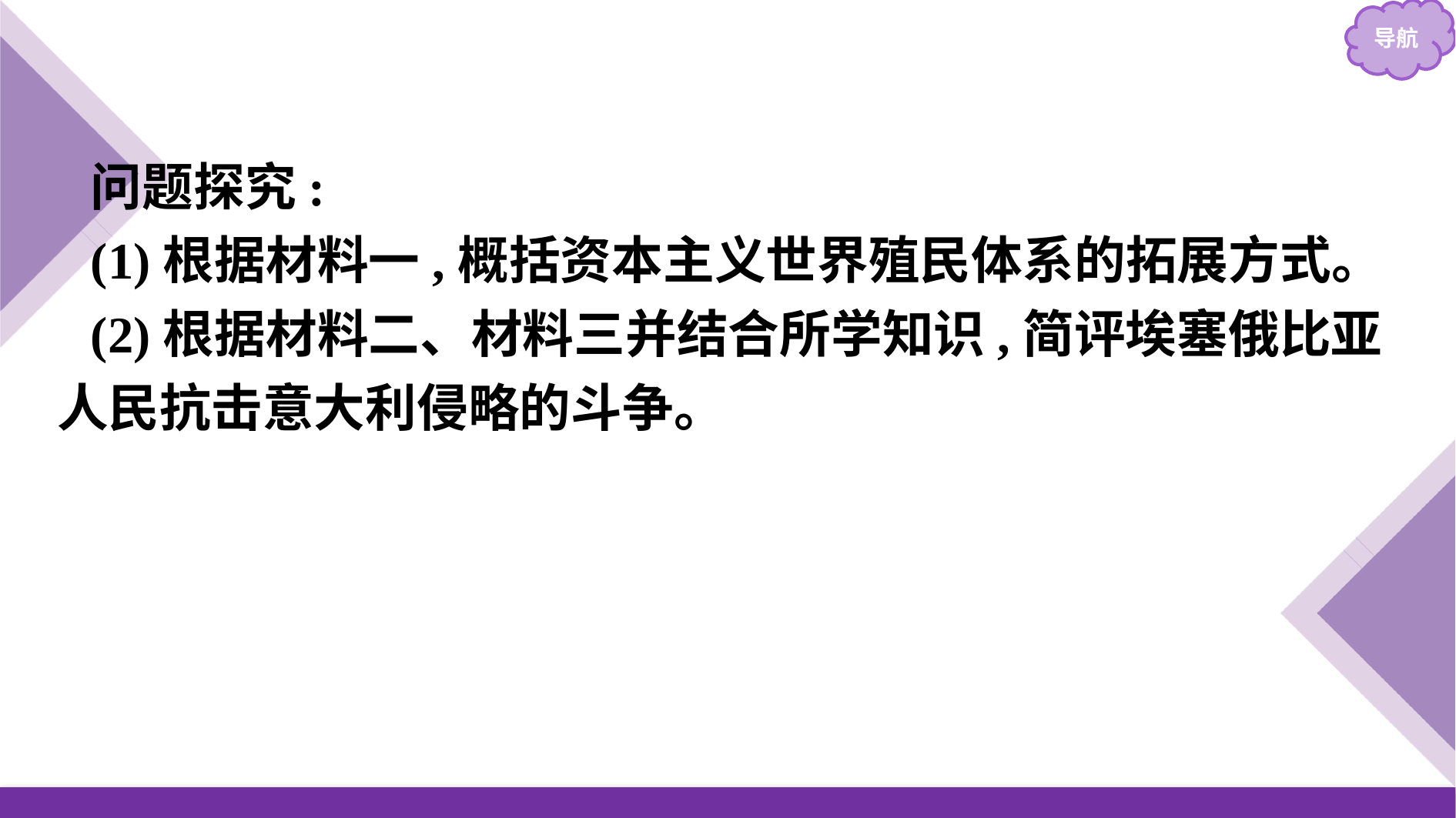

问题探究:
(1)根据材料一,概括资本主义世界殖民体系的拓展方式。
(2)根据材料二、材料三并结合所学知识,简评埃塞俄比亚人民抗击意大利侵略的斗争。